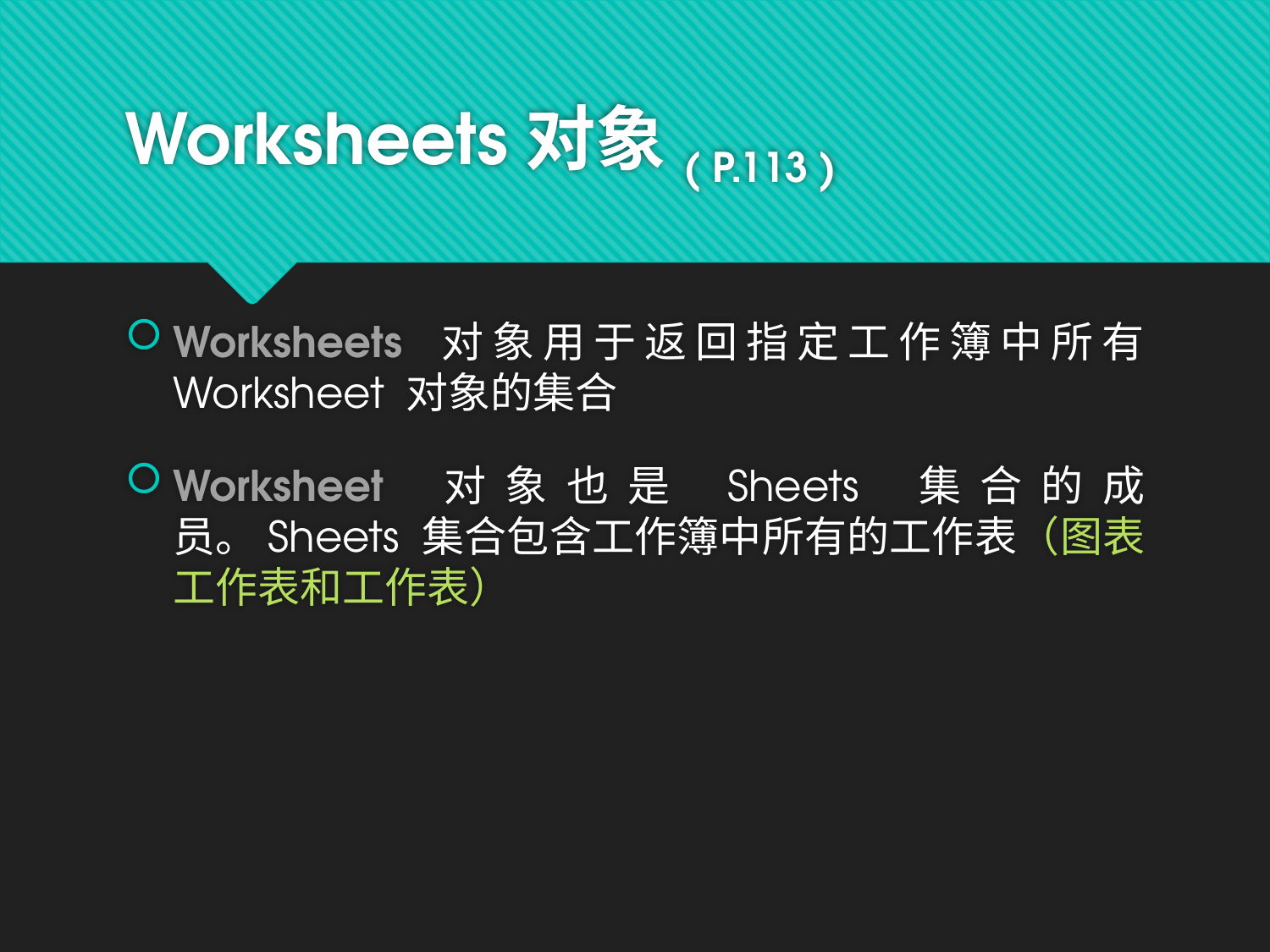

# Worksheets对象( P.113 )
Worksheets 对象用于返回指定工作簿中所有 Worksheet 对象的集合
Worksheet 对象也是 Sheets 集合的成员。Sheets 集合包含工作簿中所有的工作表（图表工作表和工作表）